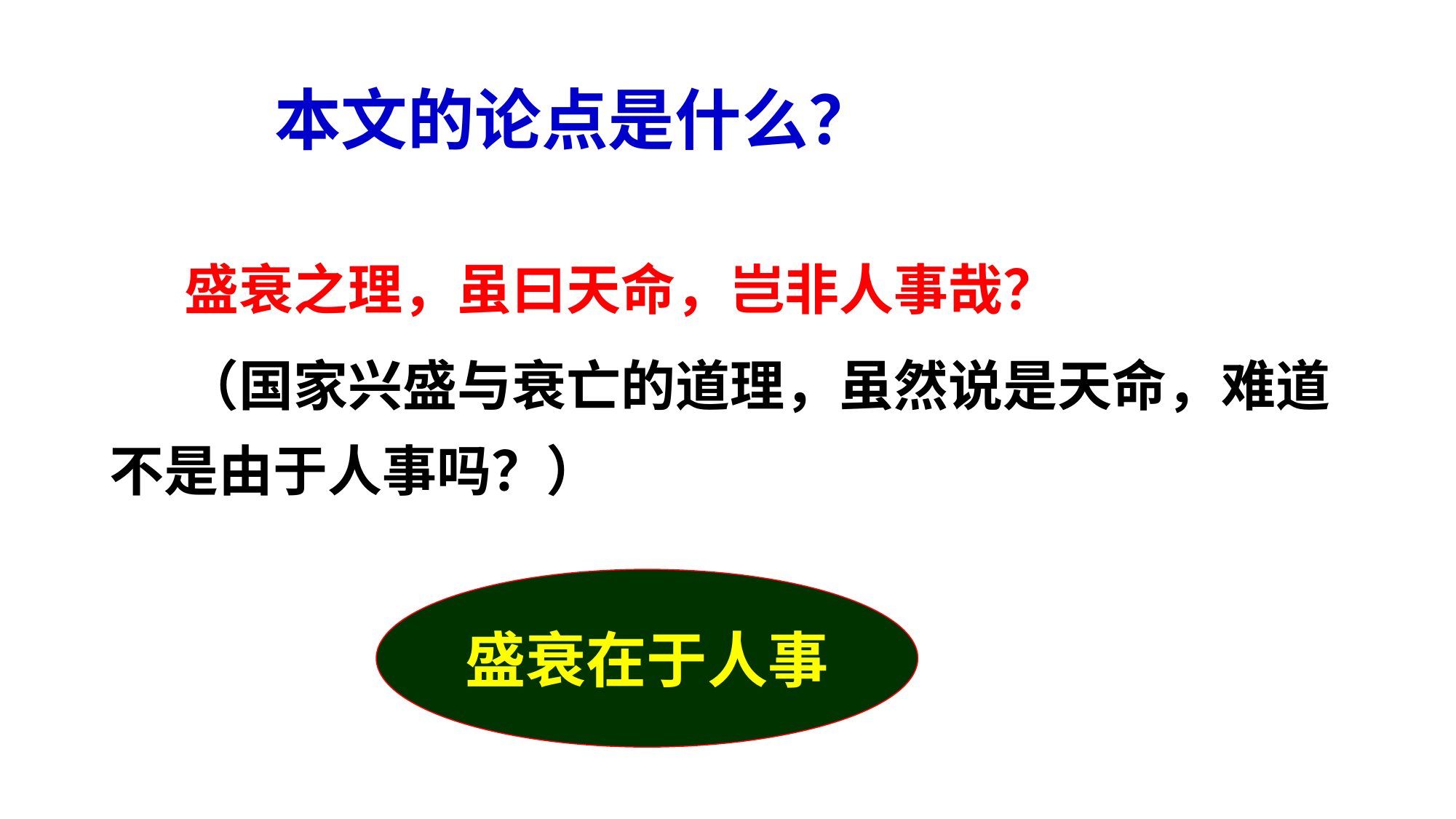

# 本文的论点是什么？
     盛衰之理，虽曰天命，岂非人事哉？
     （国家兴盛与衰亡的道理，虽然说是天命，难道不是由于人事吗？）
盛衰在于人事